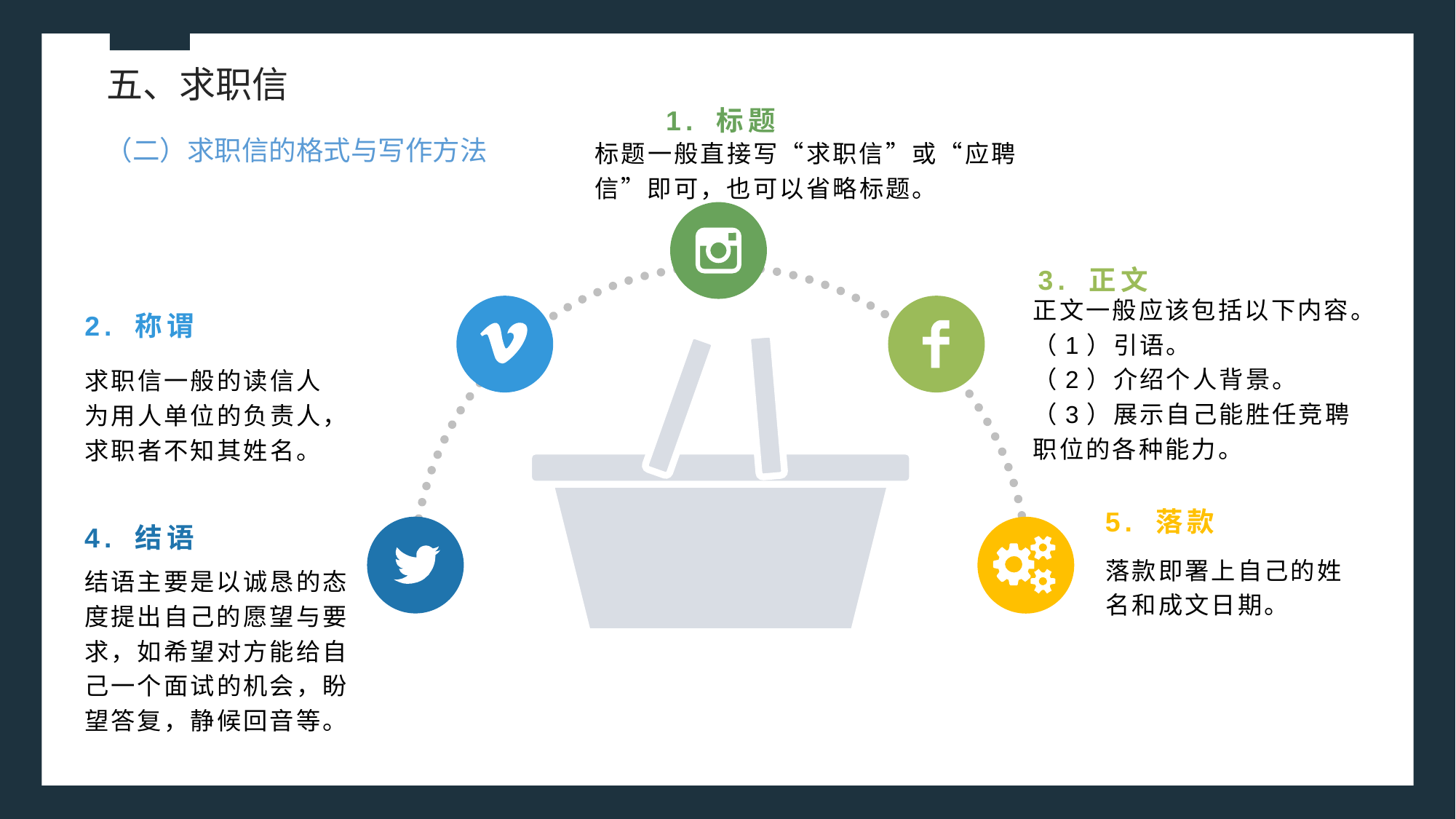

五、求职信
1. 标题
（二）求职信的格式与写作方法
标题一般直接写“求职信”或“应聘信”即可，也可以省略标题。

3. 正文

正文一般应该包括以下内容。
（1）引语。
（2）介绍个人背景。
（3）展示自己能胜任竞聘职位的各种能力。
2. 称谓

求职信一般的读信人为用人单位的负责人，求职者不知其姓名。

5. 落款
4. 结语

落款即署上自己的姓名和成文日期。

结语主要是以诚恳的态度提出自己的愿望与要求，如希望对方能给自己一个面试的机会，盼望答复，静候回音等。